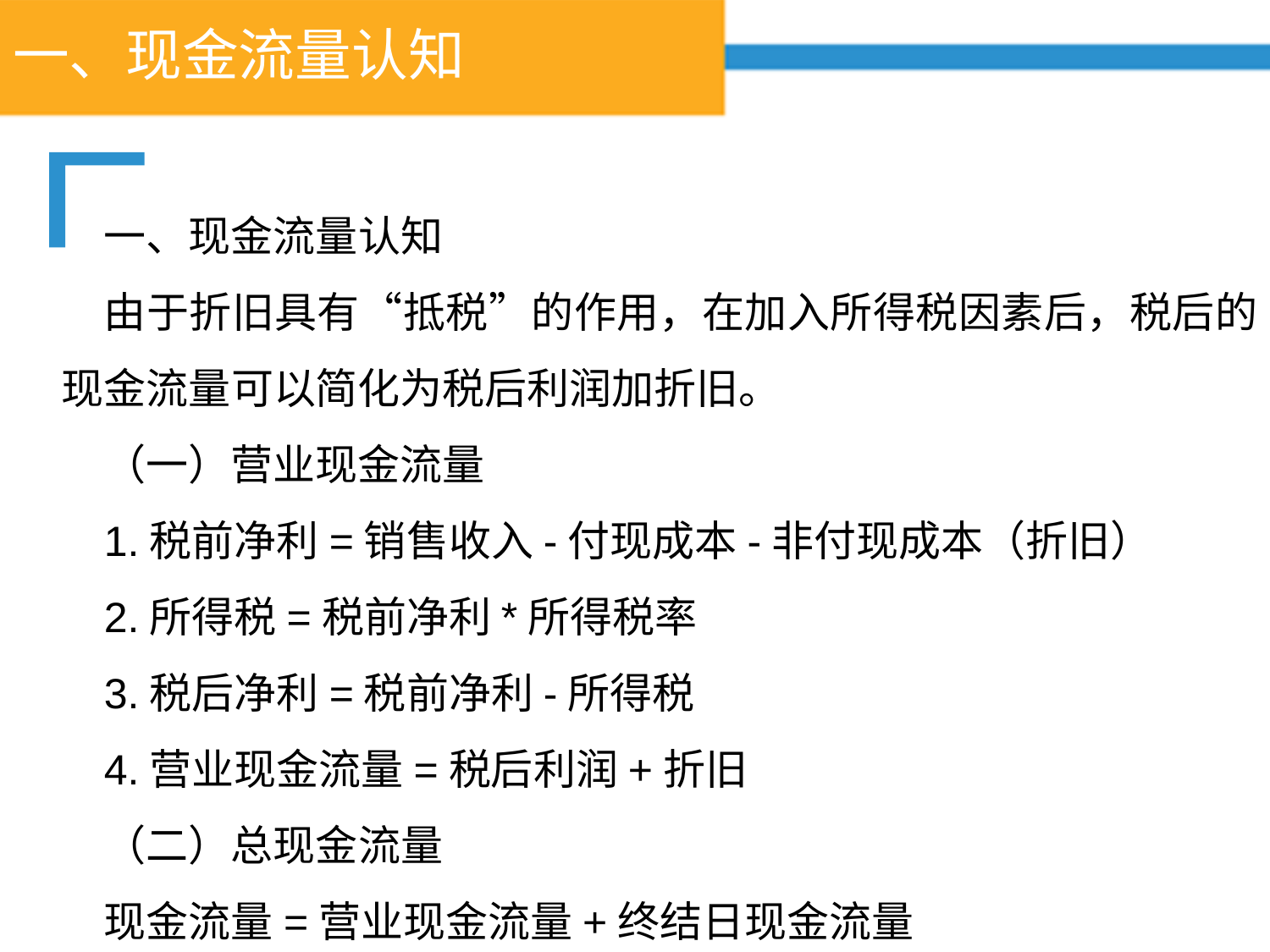

# 一、现金流量认知

一、现金流量认知
由于折旧具有“抵税”的作用，在加入所得税因素后，税后的现金流量可以简化为税后利润加折旧。
（一）营业现金流量
1.税前净利=销售收入-付现成本-非付现成本（折旧）
2.所得税=税前净利*所得税率
3.税后净利=税前净利-所得税
4.营业现金流量=税后利润+折旧
（二）总现金流量
现金流量=营业现金流量+终结日现金流量